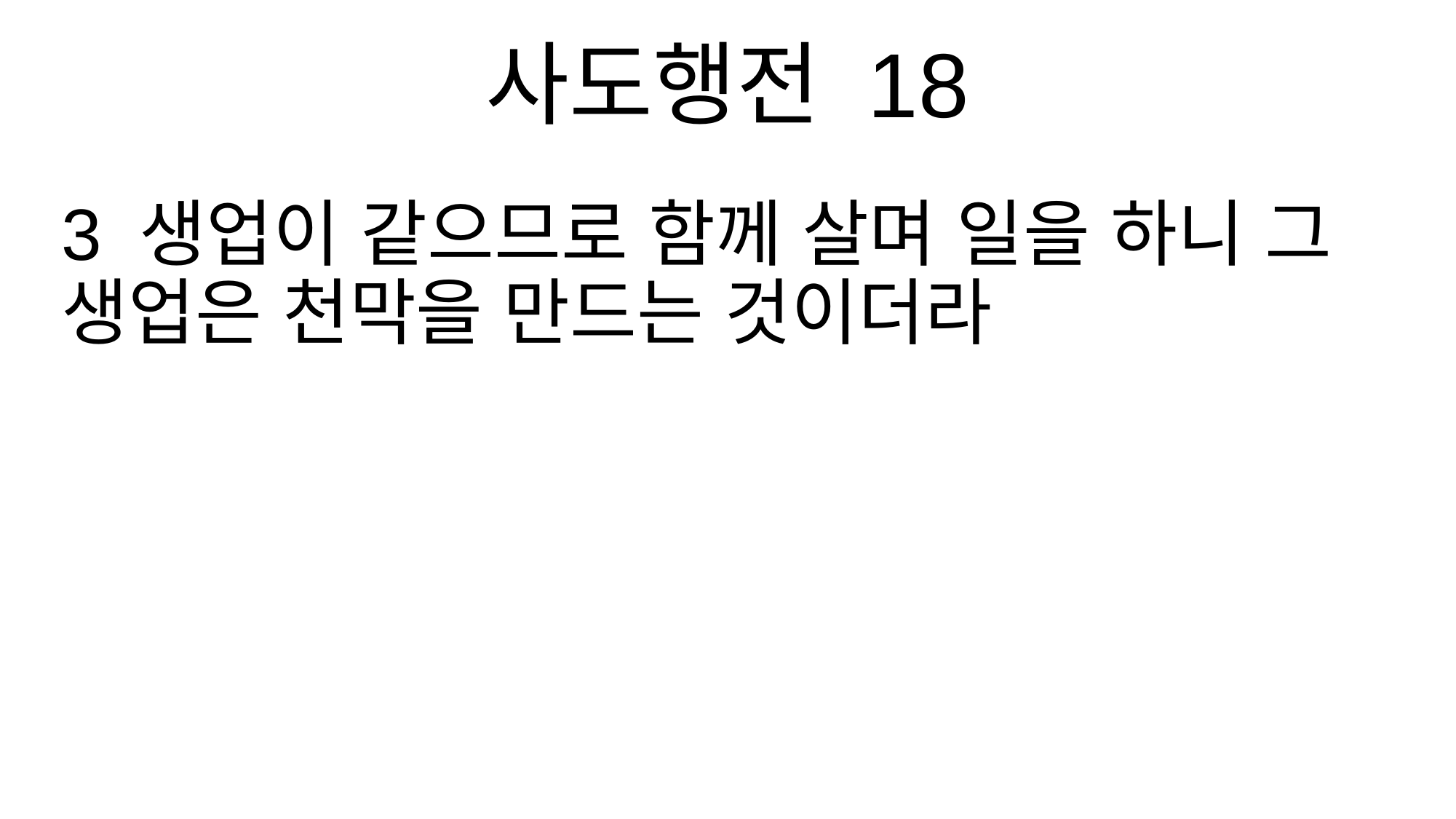

사도행전 18
3 생업이 같으므로 함께 살며 일을 하니 그 생업은 천막을 만드는 것이더라